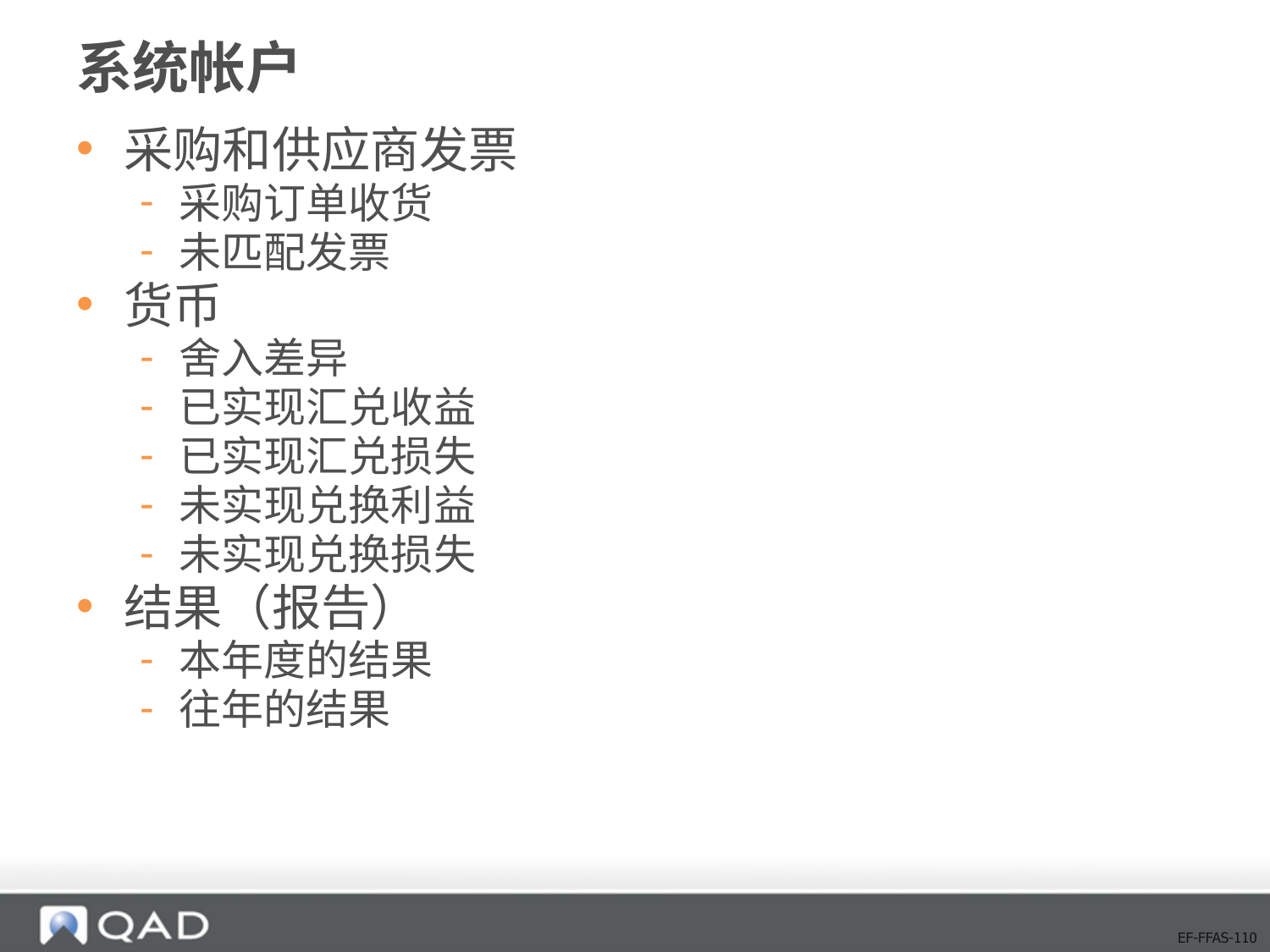

# 系统帐户
采购和供应商发票
采购订单收货
未匹配发票
货币
舍入差异
已实现汇兑收益
已实现汇兑损失
未实现兑换利益
未实现兑换损失
结果（报告）
本年度的结果
往年的结果
EF-FFAS-110